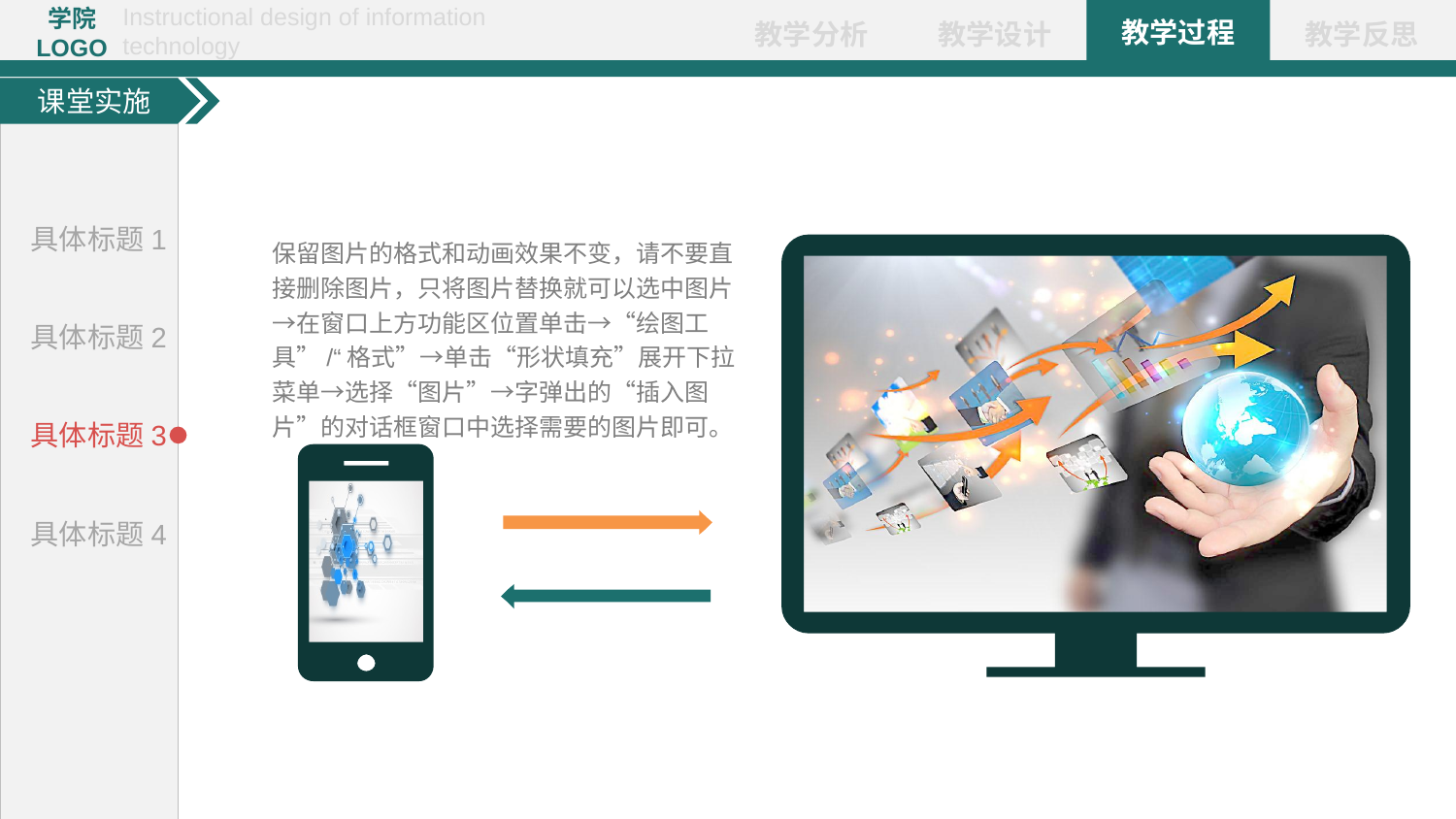

课堂实施

具体标题1
保留图片的格式和动画效果不变，请不要直接删除图片，只将图片替换就可以选中图片→在窗口上方功能区位置单击→“绘图工具”/“格式”→单击“形状填充”展开下拉菜单→选择“图片”→字弹出的“插入图片”的对话框窗口中选择需要的图片即可。

具体标题2
具体标题3

具体标题4